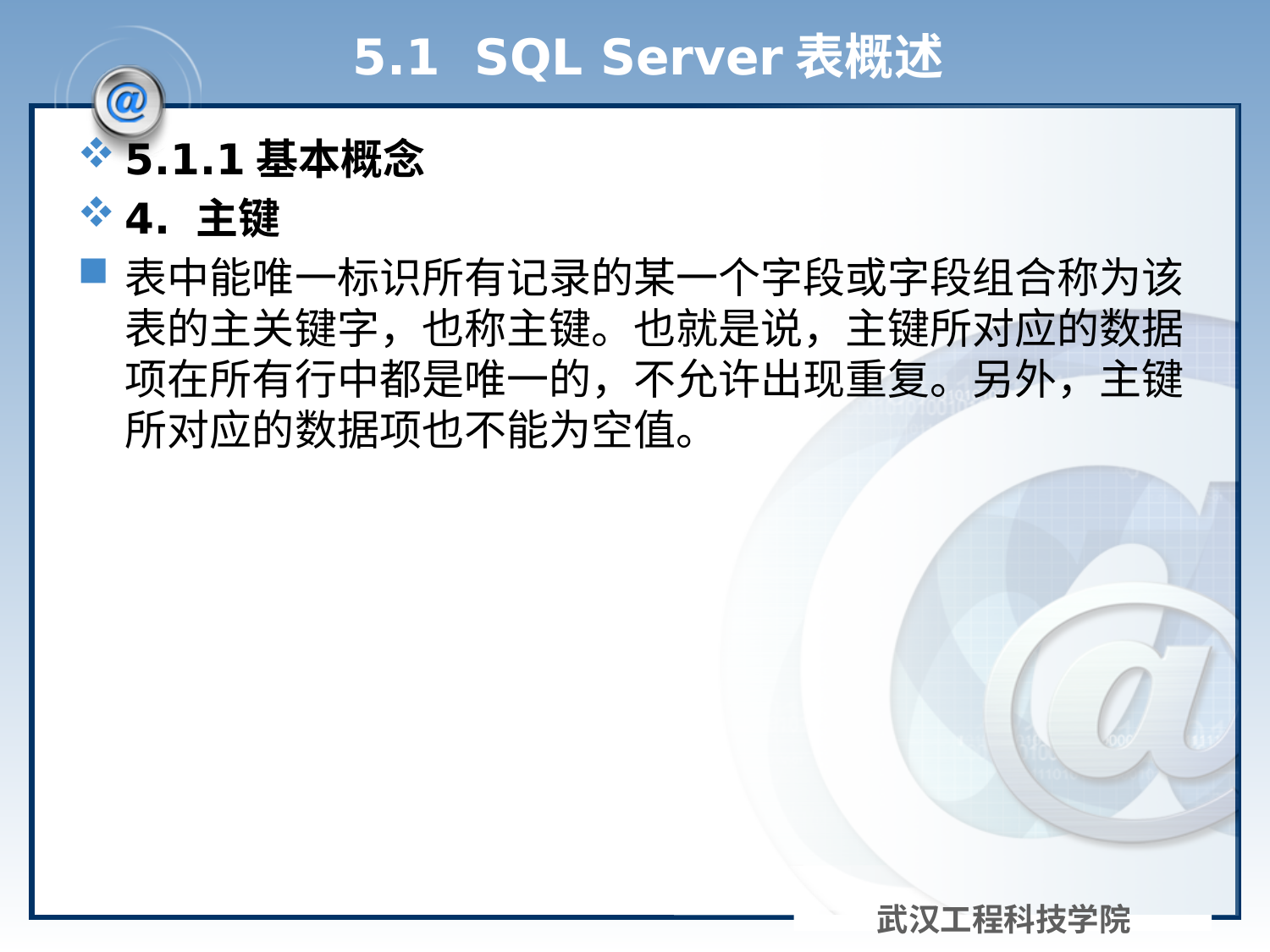

# 5.1  SQL Server表概述
5.1.1基本概念
4. 主键
表中能唯一标识所有记录的某一个字段或字段组合称为该表的主关键字，也称主键。也就是说，主键所对应的数据项在所有行中都是唯一的，不允许出现重复。另外，主键所对应的数据项也不能为空值。

武汉工程科技学院